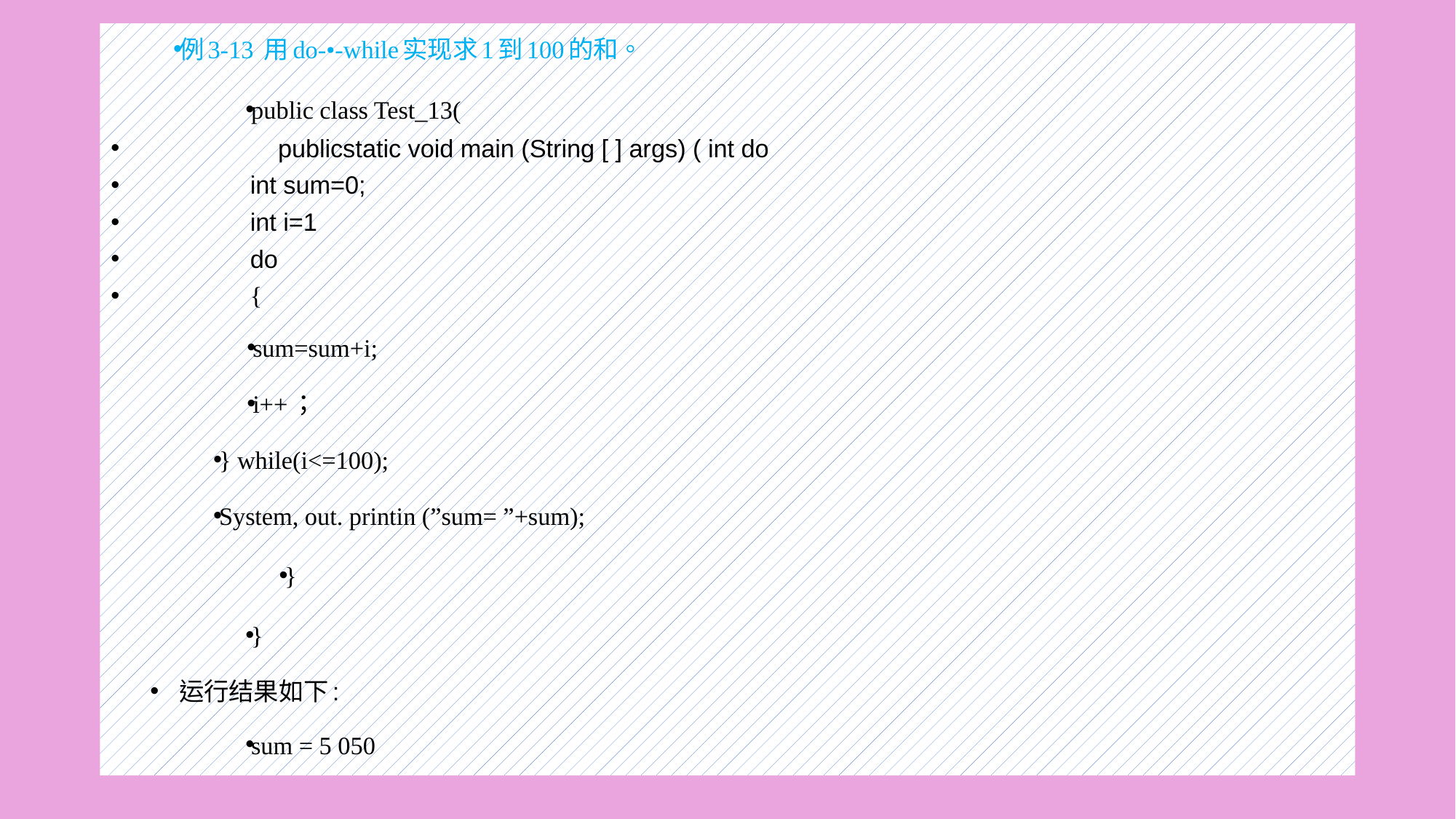

例3-13 用do-•-while实现求1到100的和。
public class Test_13(
                    publicstatic void main (String [ ] args) ( int do
                int sum=0;
                int i=1
                do
                {
sum=sum+i;
i++；
} while(i<=100);
System, out. printin (”sum= ”+sum);
}
}
运行结果如下:
sum = 5 050

#